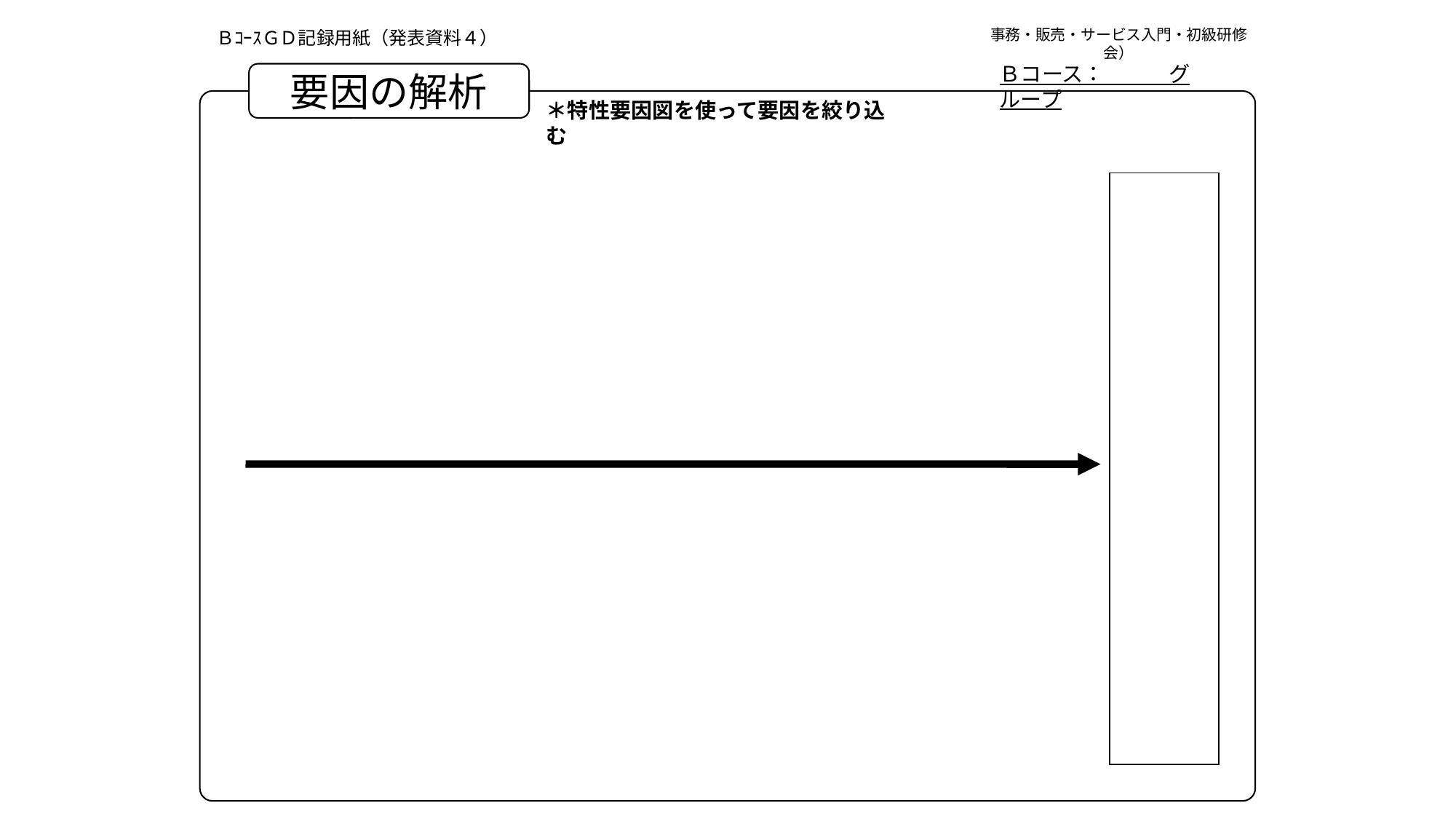

事務・販売・サービス入門・初級研修会）
ＢｺｰｽＧＤ記録用紙（発表資料４）
Ｂコース：　　　グループ
要因の解析

＊特性要因図を使って要因を絞り込む